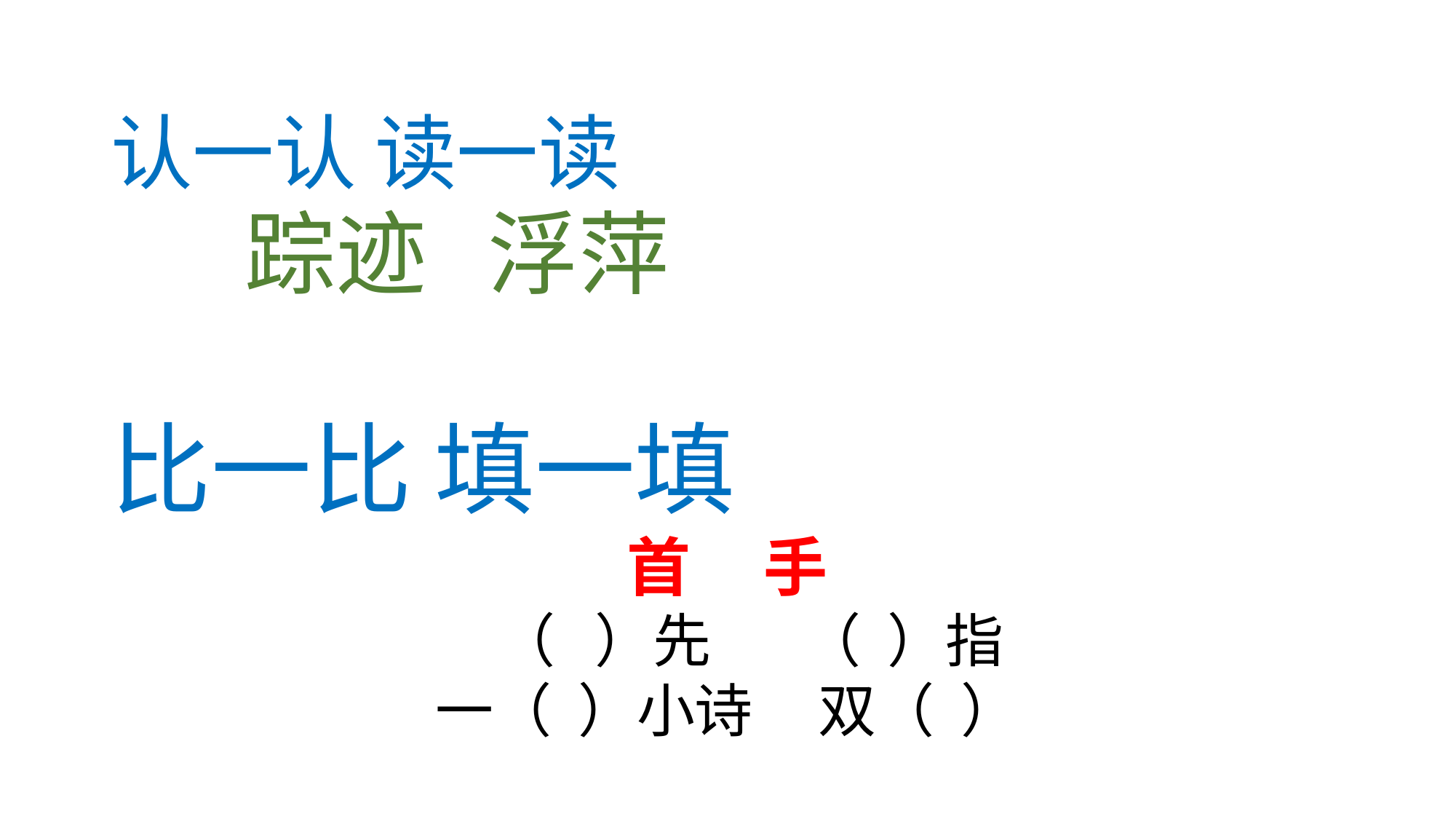

# 认一认 读一读 踪迹   浮萍
比一比 填一填
首     手
   （   ）先       （  ）指
一（  ）小诗     双（  ）